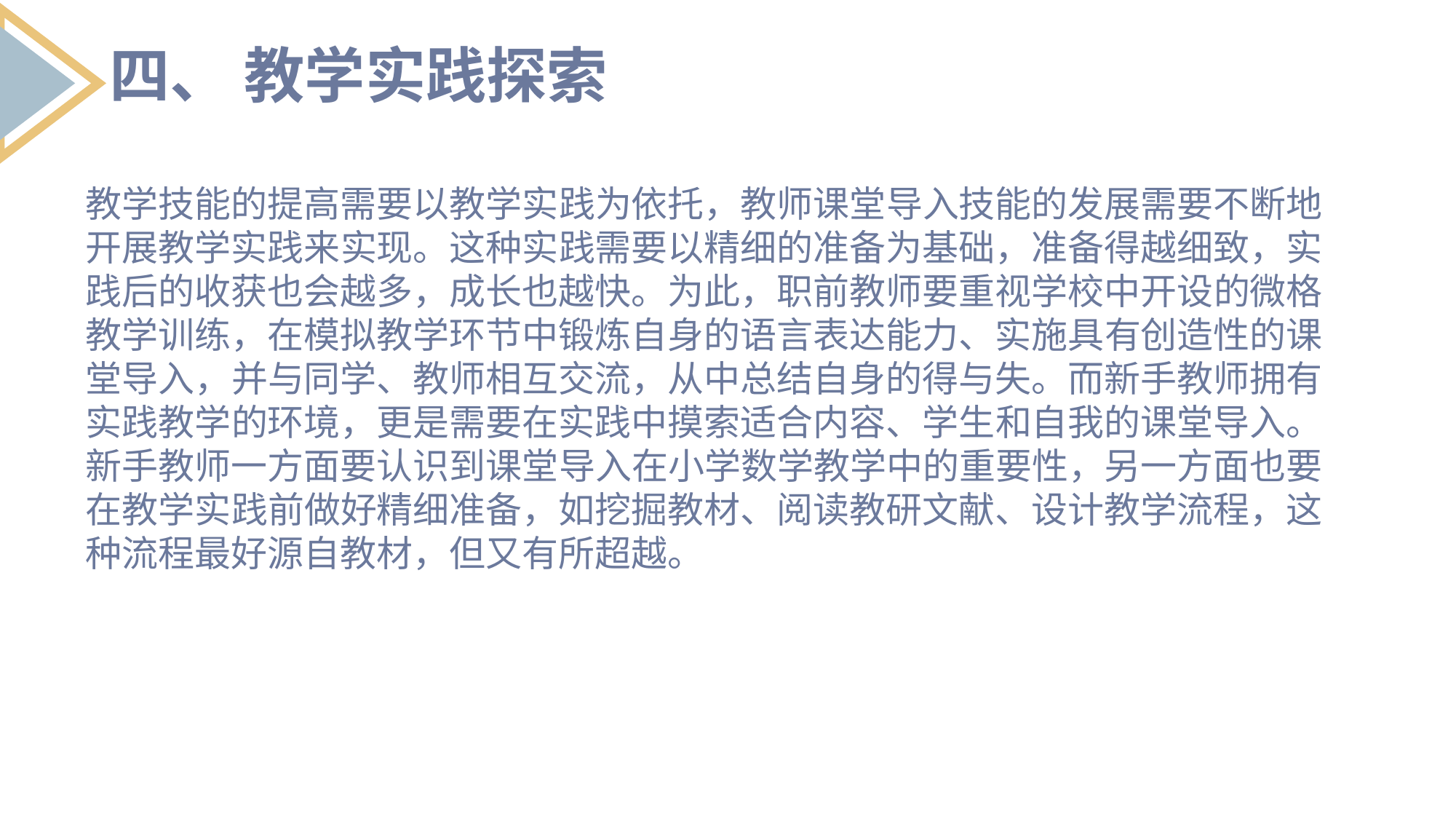

四、 教学实践探索

教学技能的提高需要以教学实践为依托，教师课堂导入技能的发展需要不断地开展教学实践来实现。这种实践需要以精细的准备为基础，准备得越细致，实践后的收获也会越多，成长也越快。为此，职前教师要重视学校中开设的微格教学训练，在模拟教学环节中锻炼自身的语言表达能力、实施具有创造性的课堂导入，并与同学、教师相互交流，从中总结自身的得与失。而新手教师拥有实践教学的环境，更是需要在实践中摸索适合内容、学生和自我的课堂导入。新手教师一方面要认识到课堂导入在小学数学教学中的重要性，另一方面也要在教学实践前做好精细准备，如挖掘教材、阅读教研文献、设计教学流程，这种流程最好源自教材，但又有所超越。